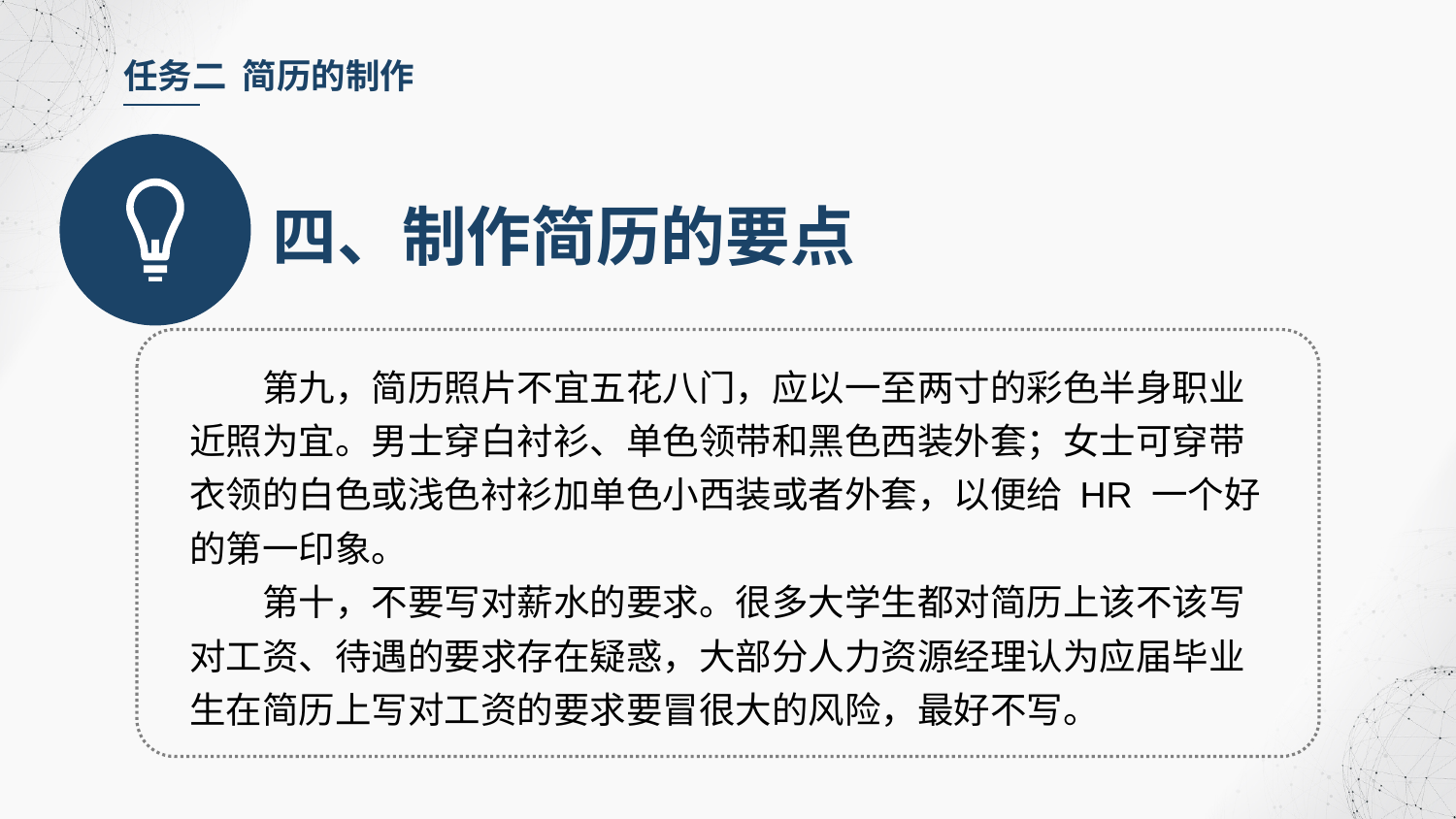

任务二  简历的制作

四、制作简历的要点

第九，简历照片不宜五花八门，应以一至两寸的彩色半身职业近照为宜。男士穿白衬衫、单色领带和黑色西装外套；女士可穿带衣领的白色或浅色衬衫加单色小西装或者外套，以便给 HR 一个好的第一印象。
第十，不要写对薪水的要求。很多大学生都对简历上该不该写对工资、待遇的要求存在疑惑，大部分人力资源经理认为应届毕业生在简历上写对工资的要求要冒很大的风险，最好不写。